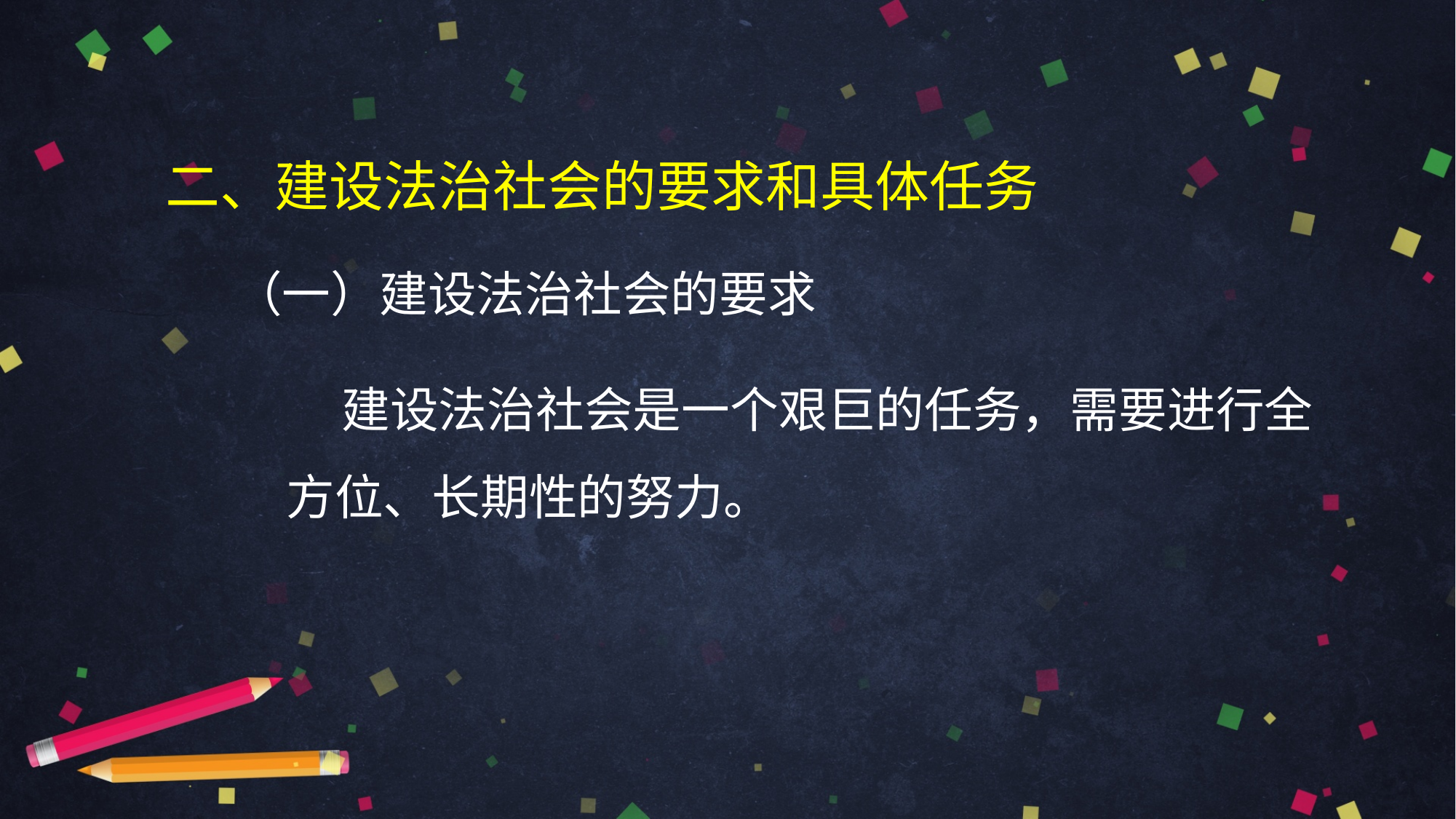

二、建设法治社会的要求和具体任务
（一）建设法治社会的要求
    建设法治社会是一个艰巨的任务，需要进行全方位、长期性的努力。